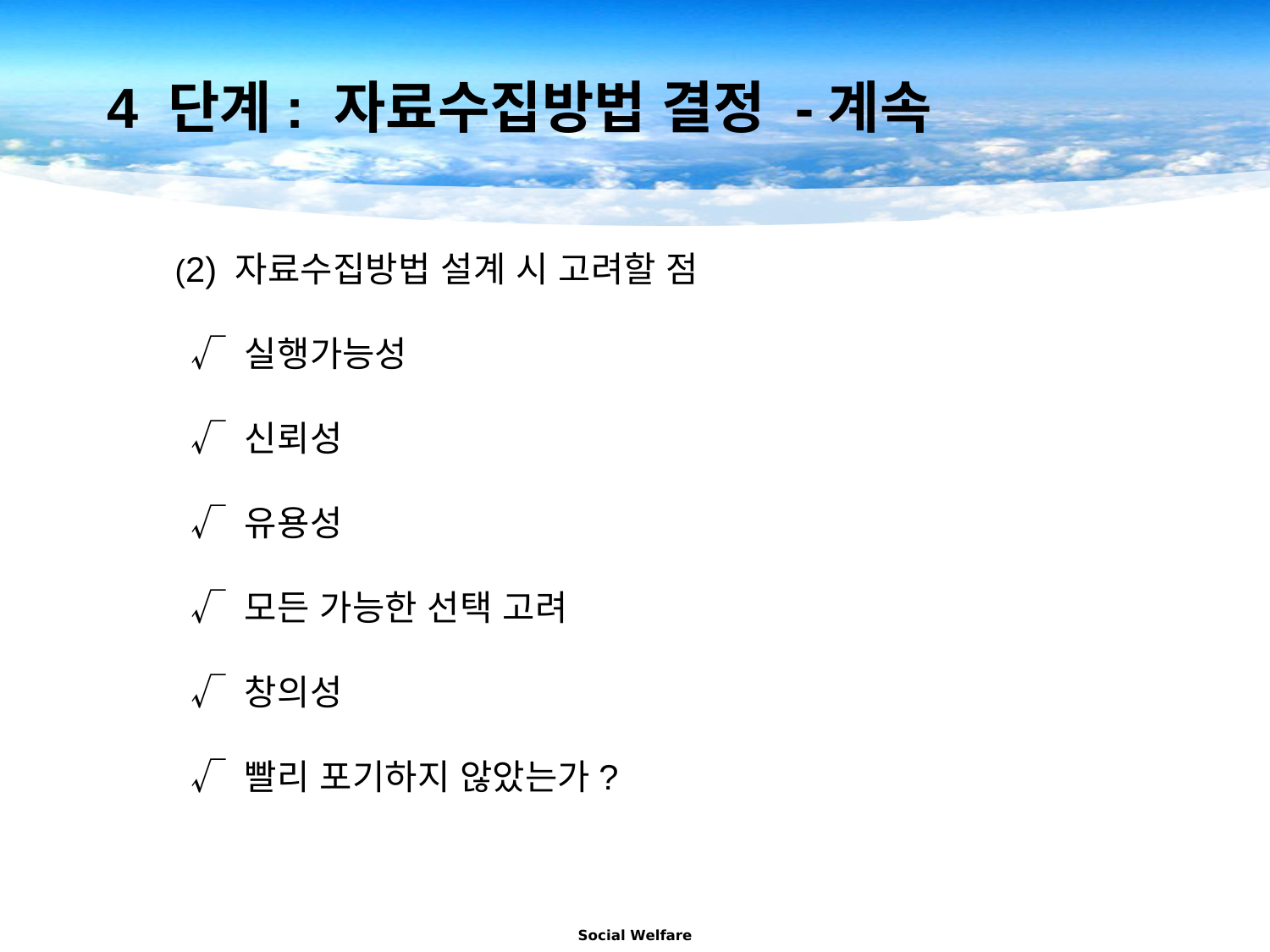

4 단계: 자료수집방법 결정 -계속
(2) 자료수집방법 설계 시 고려할 점

√ 실행가능성

√ 신뢰성

√ 유용성

√ 모든 가능한 선택 고려

√ 창의성

√ 빨리 포기하지 않았는가?